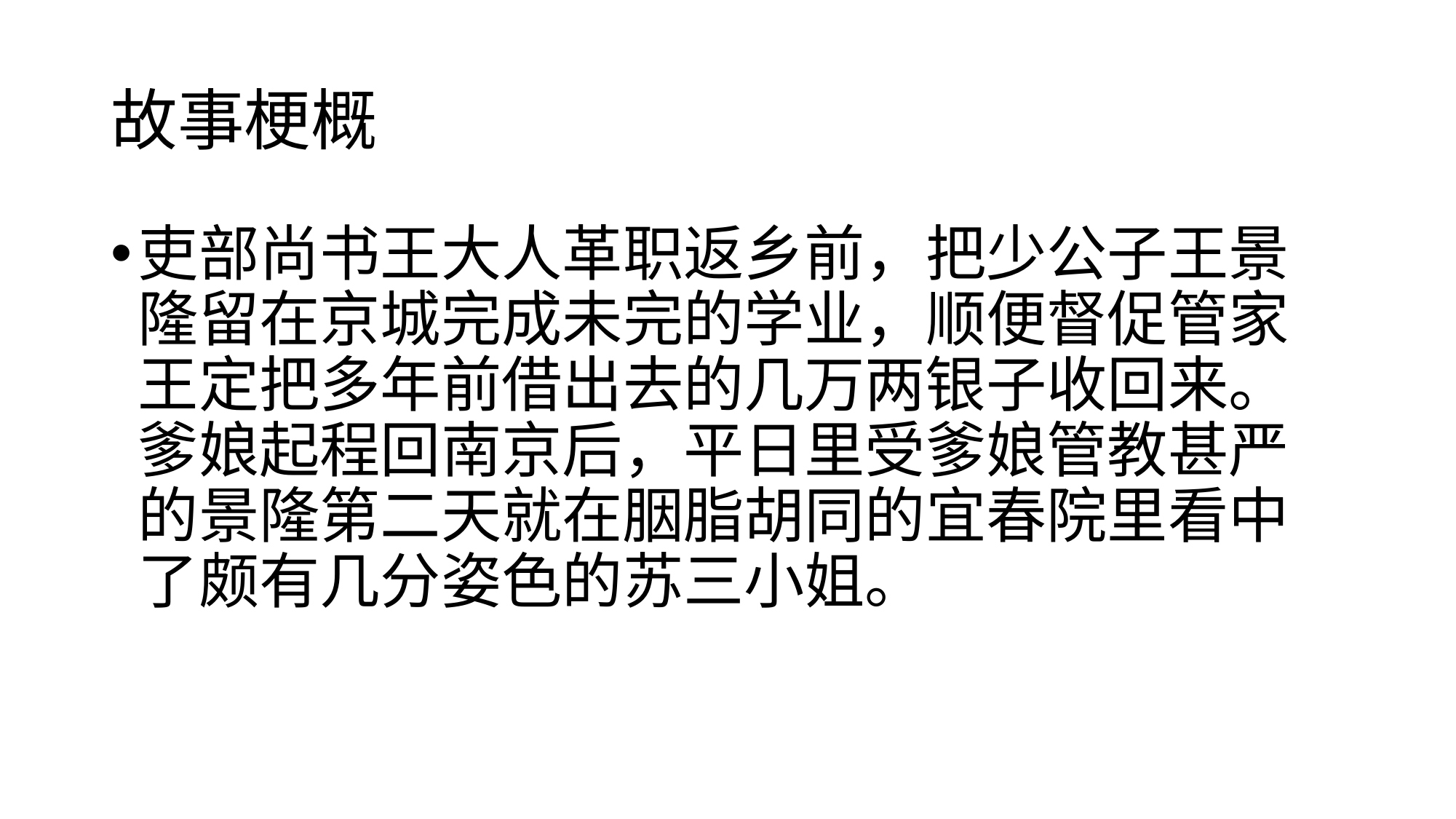

# 故事梗概
吏部尚书王大人革职返乡前，把少公子王景隆留在京城完成未完的学业，顺便督促管家王定把多年前借出去的几万两银子收回来。爹娘起程回南京后，平日里受爹娘管教甚严的景隆第二天就在胭脂胡同的宜春院里看中了颇有几分姿色的苏三小姐。